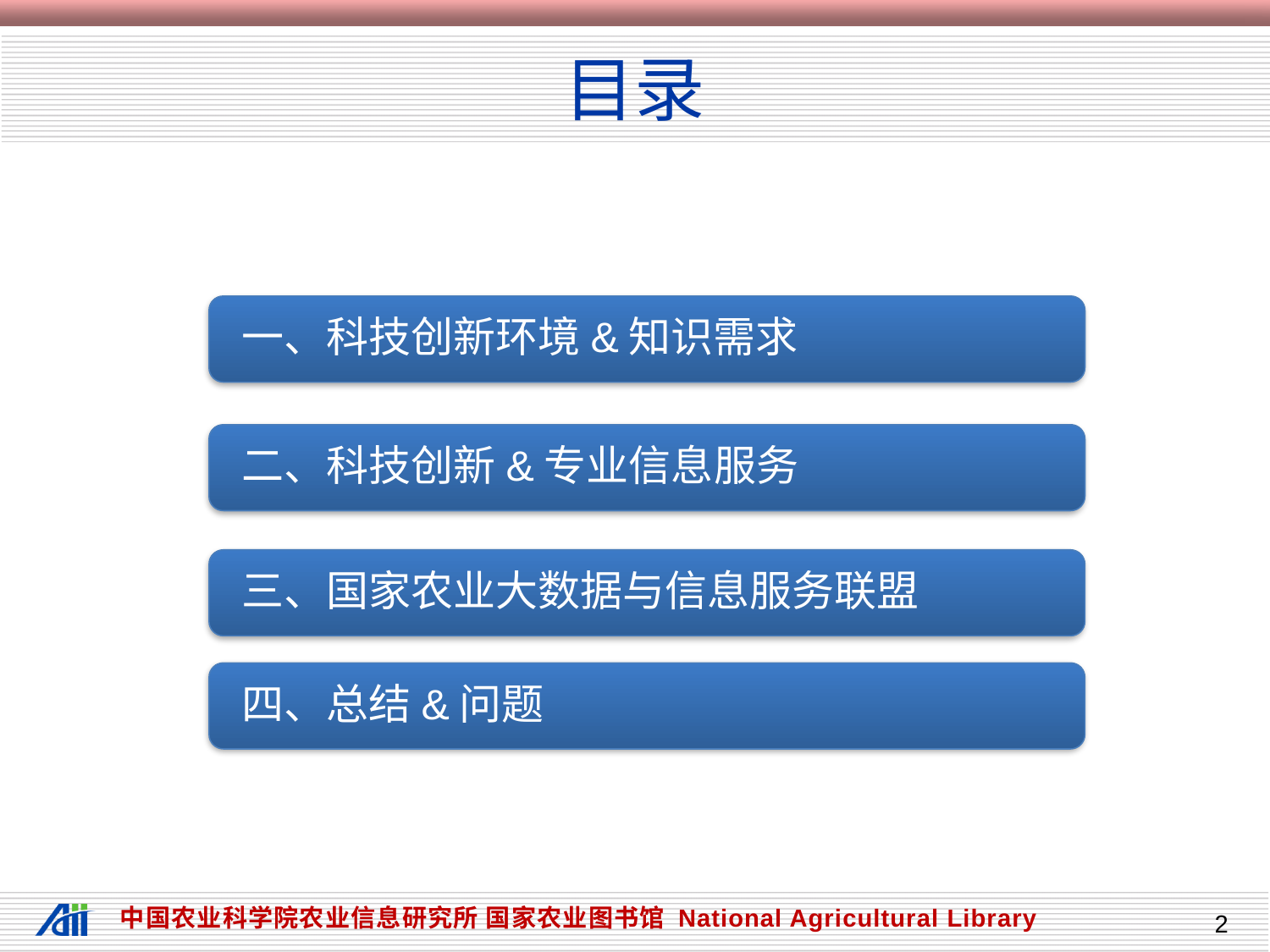

# 目录
一、科技创新环境&知识需求
二、科技创新&专业信息服务
三、国家农业大数据与信息服务联盟
四、总结&问题
2